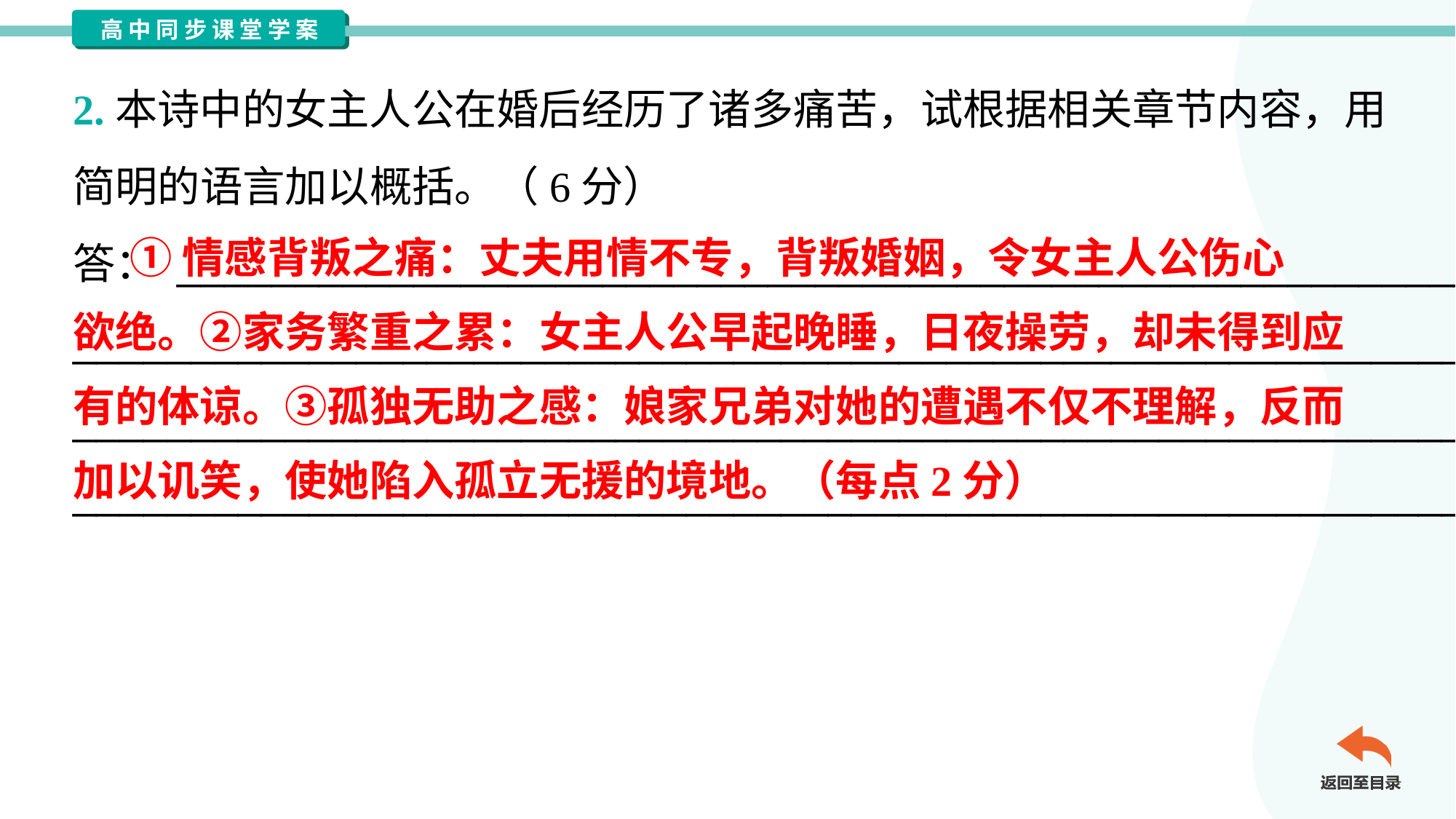

2.本诗中的女主人公在婚后经历了诸多痛苦，试根据相关章节内容，用
简明的语言加以概括。（6分）
答： ________________________________________________________
_____________________________________________________________
_____________________________________________________________
_____________________________________________________________
      ①情感背叛之痛：丈夫用情不专，背叛婚姻，令女主人公伤心
欲绝。②家务繁重之累：女主人公早起晚睡，日夜操劳，却未得到应
有的体谅。③孤独无助之感：娘家兄弟对她的遭遇不仅不理解，反而
加以讥笑，使她陷入孤立无援的境地。（每点2分）